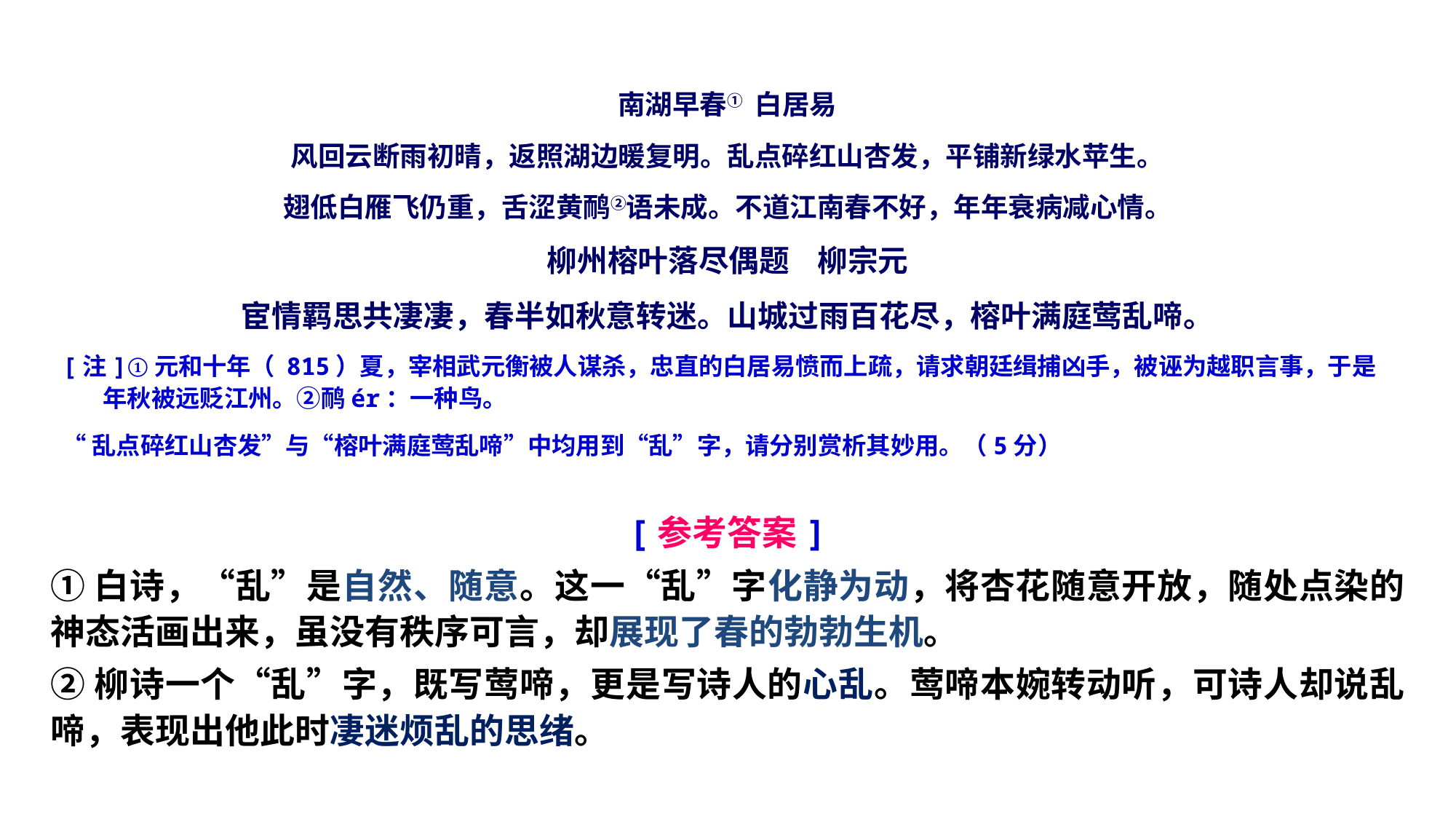

南湖早春①  白居易
风回云断雨初晴，返照湖边暖复明。乱点碎红山杏发，平铺新绿水苹生。
翅低白雁飞仍重，舌涩黄鸸②语未成。不道江南春不好，年年衰病减心情。
柳州榕叶落尽偶题    柳宗元
宦情羁思共凄凄，春半如秋意转迷。山城过雨百花尽，榕叶满庭莺乱啼。
[注]①元和十年（ 815）夏，宰相武元衡被人谋杀，忠直的白居易愤而上疏，请求朝廷缉捕凶手，被诬为越职言事，于是年秋被远贬江州。②鸸ér：一种鸟。
“乱点碎红山杏发”与“榕叶满庭莺乱啼”中均用到“乱”字，请分别赏析其妙用。（5分）
[参考答案]
①白诗，“乱”是自然、随意。这一“乱”字化静为动，将杏花随意开放，随处点染的神态活画出来，虽没有秩序可言，却展现了春的勃勃生机。
②柳诗一个“乱”字，既写莺啼，更是写诗人的心乱。莺啼本婉转动听，可诗人却说乱啼，表现出他此时凄迷烦乱的思绪。